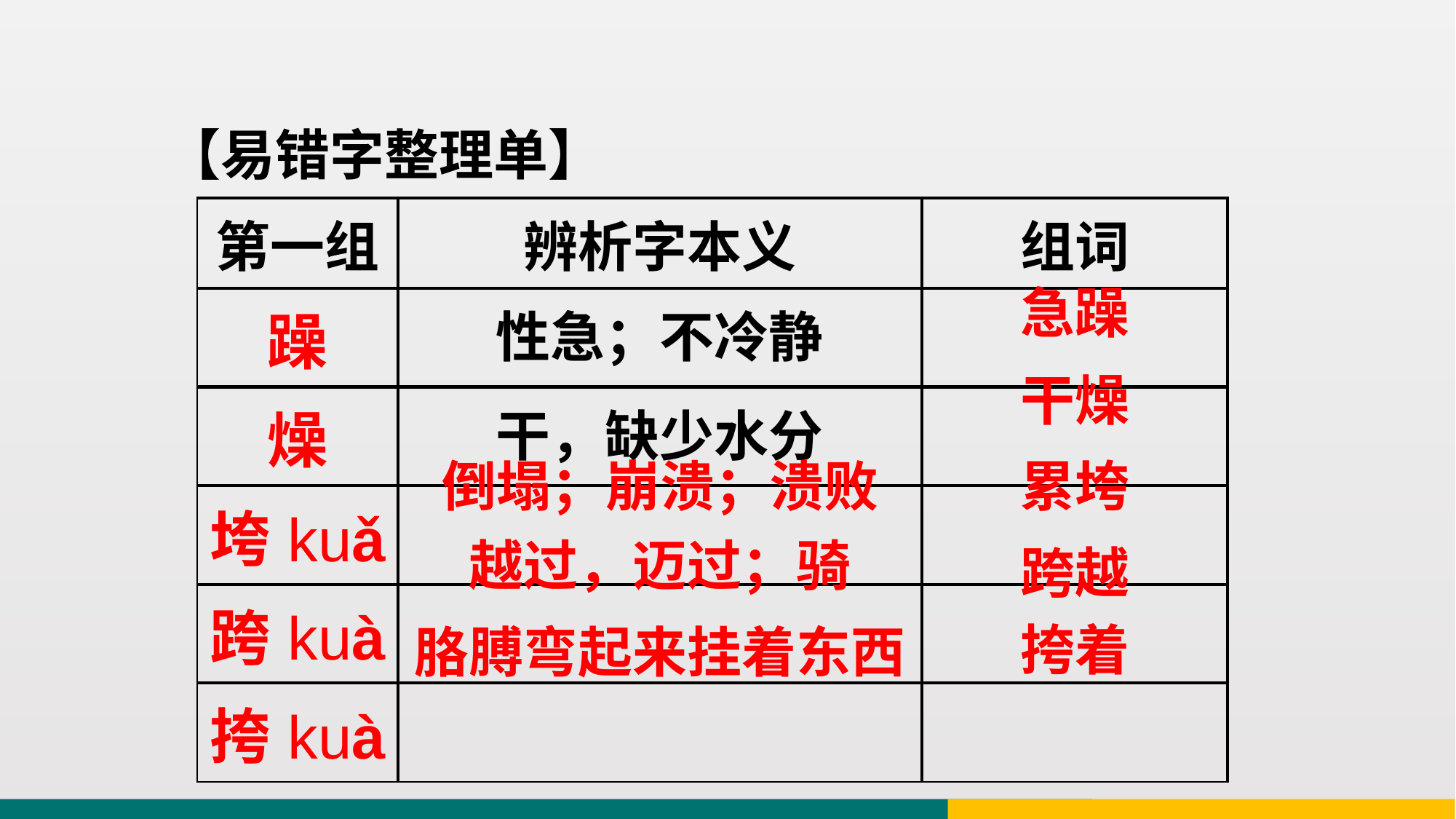

【易错字整理单】
| 第一组 | 辨析字本义 | 组词 |
| --- | --- | --- |
| 躁 | 性急；不冷静 |  |
| 燥 | 干，缺少水分 |  |
| 垮kuǎ |  |  |
| 跨kuà |  |  |
| 挎kuà |  |  |
急躁
干燥
倒塌；崩溃；溃败
累垮
越过，迈过；骑
跨越
挎着
胳膊弯起来挂着东西